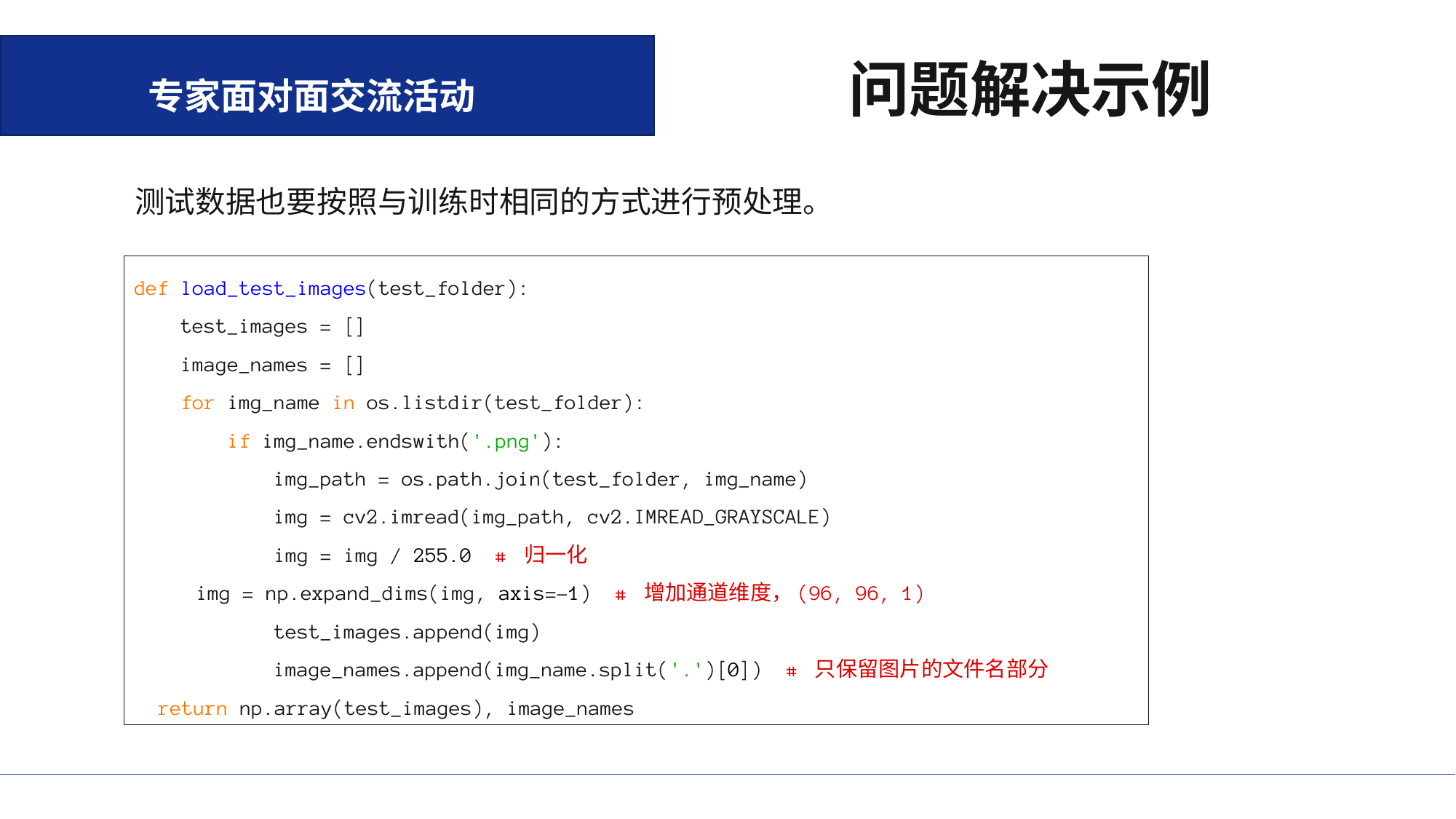

问题解决示例
专家面对面交流活动
测试数据也要按照与训练时相同的方式进行预处理。
def load_test_images(test_folder):
    test_images = []
    image_names = []
    for img_name in os.listdir(test_folder):
        if img_name.endswith('.png'):
            img_path = os.path.join(test_folder, img_name)
            img = cv2.imread(img_path, cv2.IMREAD_GRAYSCALE)
            img = img / 255.0  # 归一化
            img = np.expand_dims(img, axis=-1)  # 增加通道维度，(96, 96, 1)
            test_images.append(img)
            image_names.append(img_name.split('.')[0])  # 只保留图片的文件名部分
    return np.array(test_images), image_names